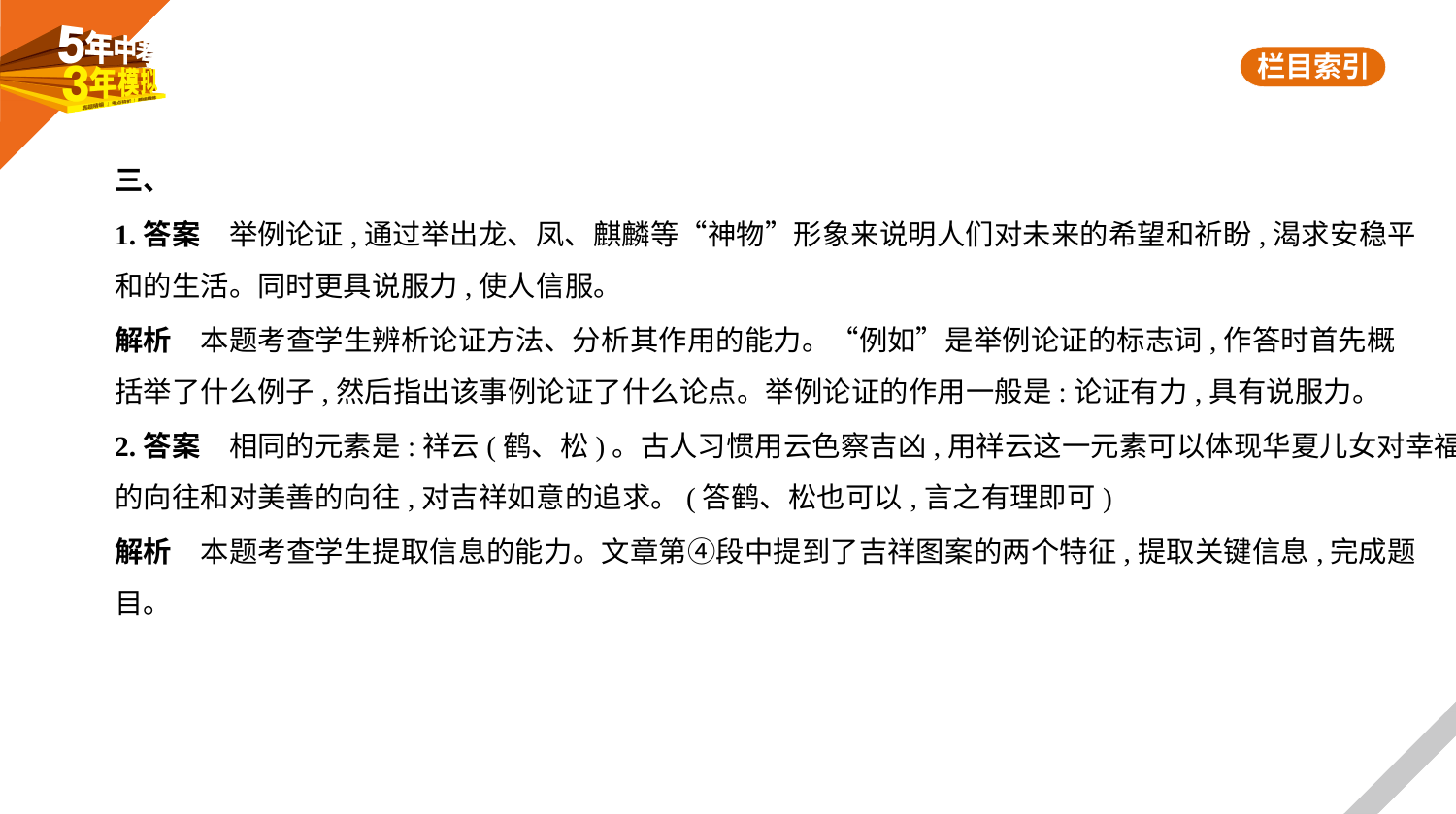

三、
1.答案　举例论证,通过举出龙、凤、麒麟等“神物”形象来说明人们对未来的希望和祈盼,渴求安稳平
和的生活。同时更具说服力,使人信服。
解析　本题考查学生辨析论证方法、分析其作用的能力。“例如”是举例论证的标志词,作答时首先概
括举了什么例子,然后指出该事例论证了什么论点。举例论证的作用一般是:论证有力,具有说服力。
2.答案　相同的元素是:祥云(鹤、松)。古人习惯用云色察吉凶,用祥云这一元素可以体现华夏儿女对幸福
的向往和对美善的向往,对吉祥如意的追求。(答鹤、松也可以,言之有理即可)
解析　本题考查学生提取信息的能力。文章第④段中提到了吉祥图案的两个特征,提取关键信息,完成题
目。